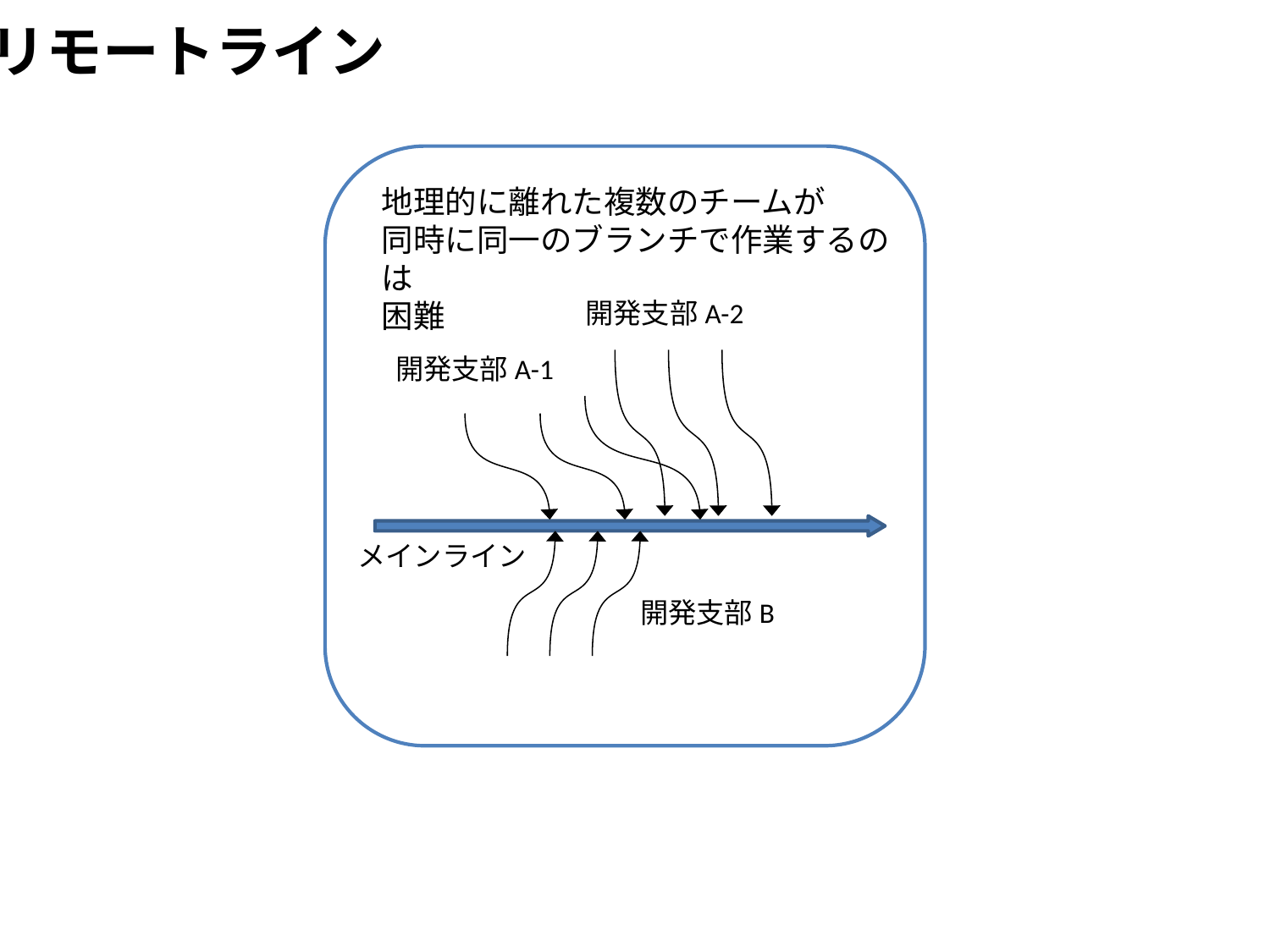

リモートライン

開発支部A-2
開発支部A-1
メインライン
開発支部B
地理的に離れた複数のチームが
同時に同一のブランチで作業するのは
困難